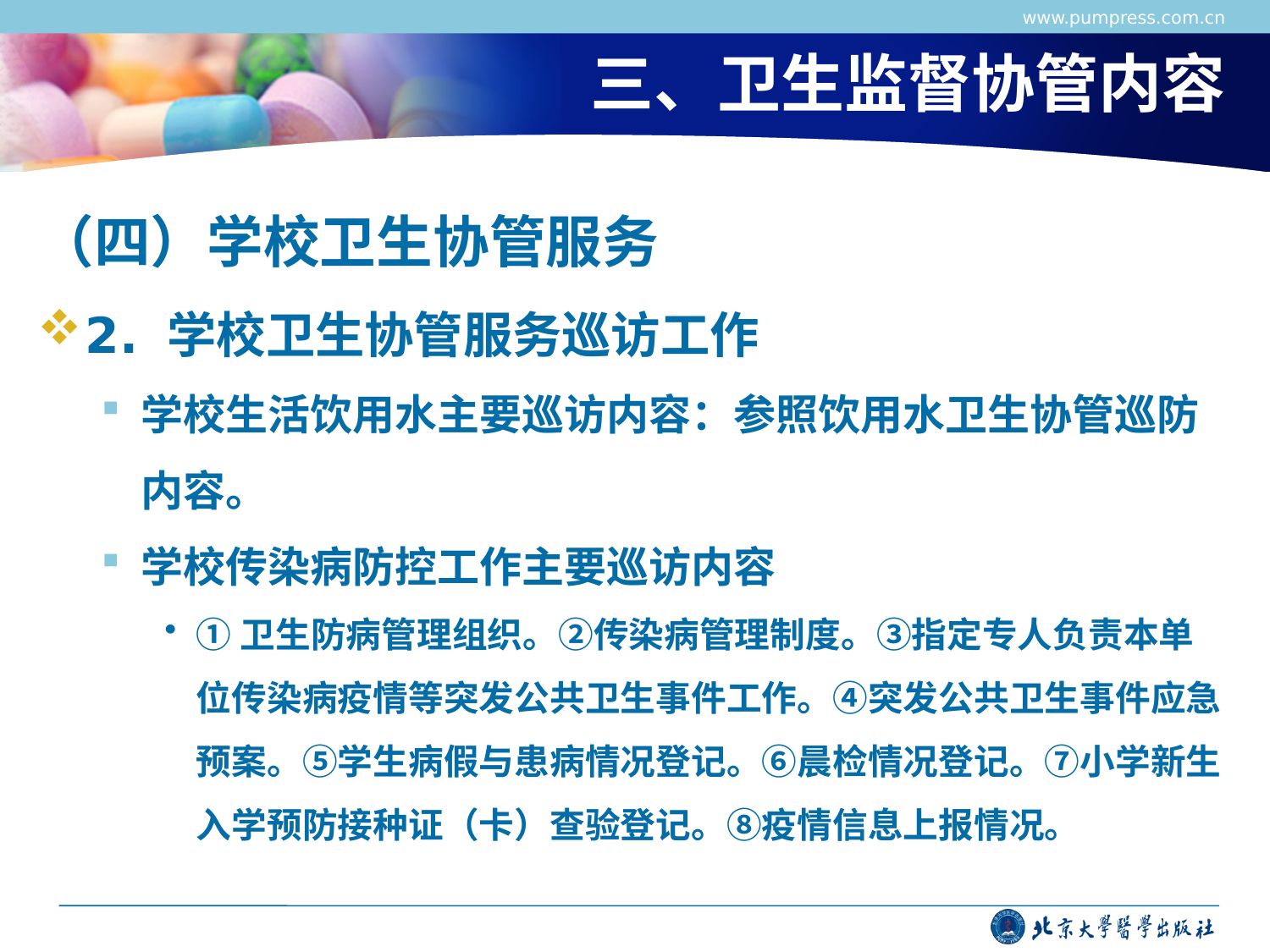

www.pumpress.com.cn
# 三、卫生监督协管内容
（四）学校卫生协管服务
2. 学校卫生协管服务巡访工作
学校生活饮用水主要巡访内容：参照饮用水卫生协管巡防内容。
学校传染病防控工作主要巡访内容
①卫生防病管理组织。②传染病管理制度。③指定专人负责本单位传染病疫情等突发公共卫生事件工作。④突发公共卫生事件应急预案。⑤学生病假与患病情况登记。⑥晨检情况登记。⑦小学新生入学预防接种证（卡）查验登记。⑧疫情信息上报情况。